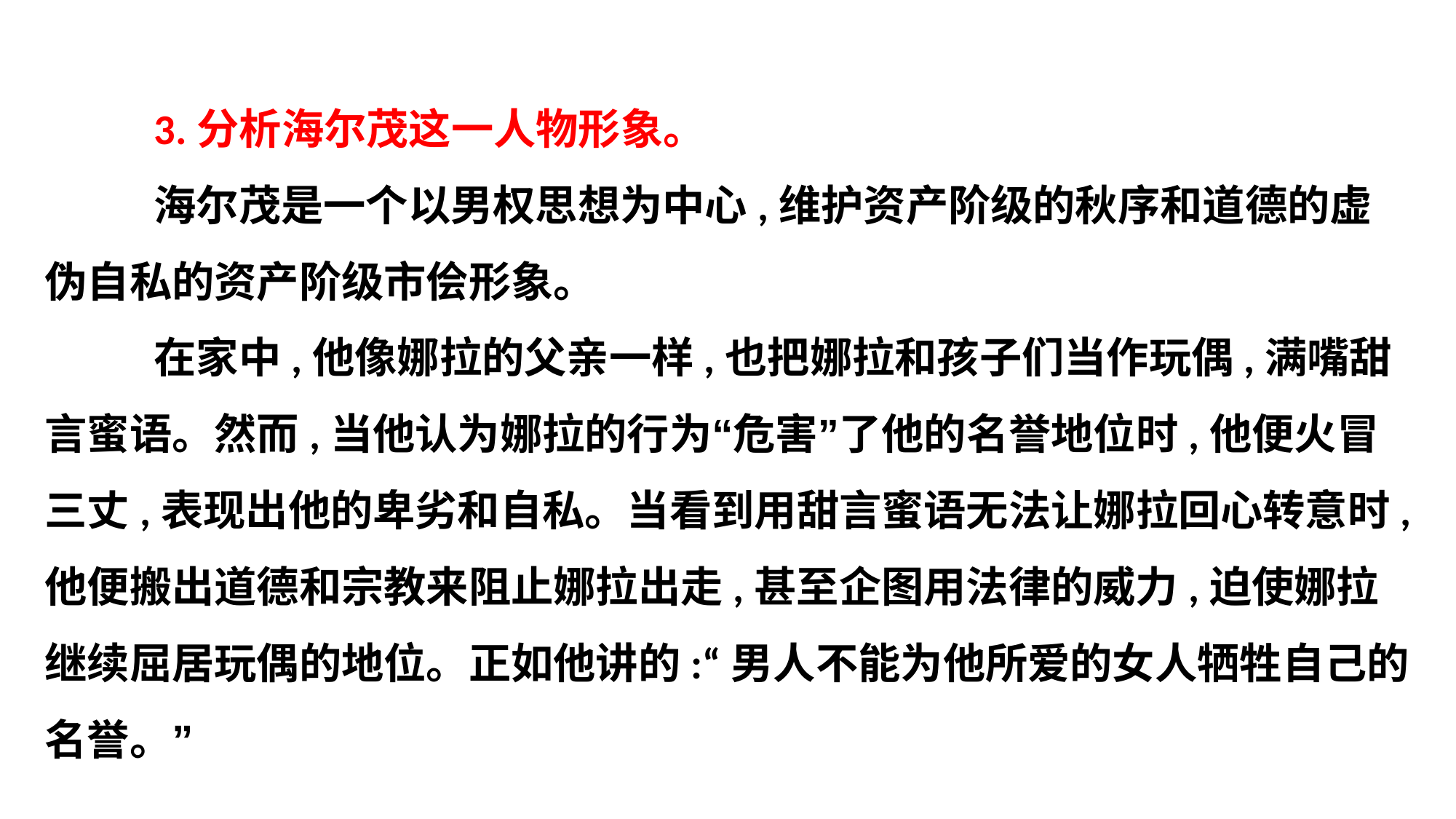

3.分析海尔茂这一人物形象。
	海尔茂是一个以男权思想为中心,维护资产阶级的秋序和道德的虚伪自私的资产阶级市侩形象。
	在家中,他像娜拉的父亲一样,也把娜拉和孩子们当作玩偶,满嘴甜言蜜语。然而,当他认为娜拉的行为“危害”了他的名誉地位时,他便火冒三丈,表现出他的卑劣和自私。当看到用甜言蜜语无法让娜拉回心转意时,他便搬出道德和宗教来阻止娜拉出走,甚至企图用法律的威力,迫使娜拉继续屈居玩偶的地位。正如他讲的:“男人不能为他所爱的女人牺牲自己的名誉。”